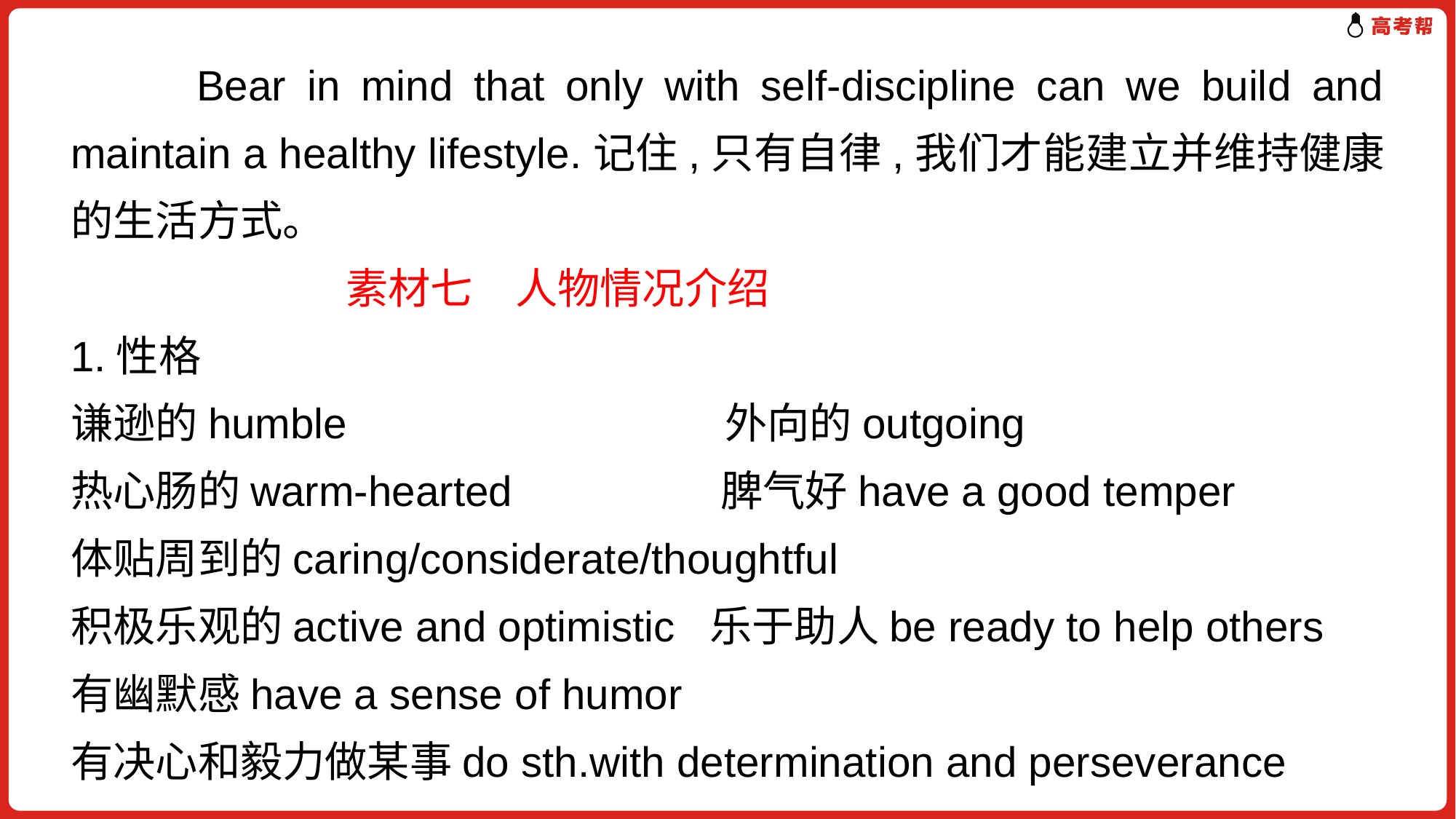

Bear in mind that only with self-discipline can we build and maintain a healthy lifestyle.记住,只有自律,我们才能建立并维持健康的生活方式。
                            素材七　人物情况介绍
1.性格
谦逊的humble　　　　　　　　   外向的outgoing
热心肠的warm-hearted　　　　   脾气好have a good temper
体贴周到的caring/considerate/thoughtful
积极乐观的active and optimistic  乐于助人be ready to help others
有幽默感have a sense of humor
有决心和毅力做某事do sth.with determination and perseverance